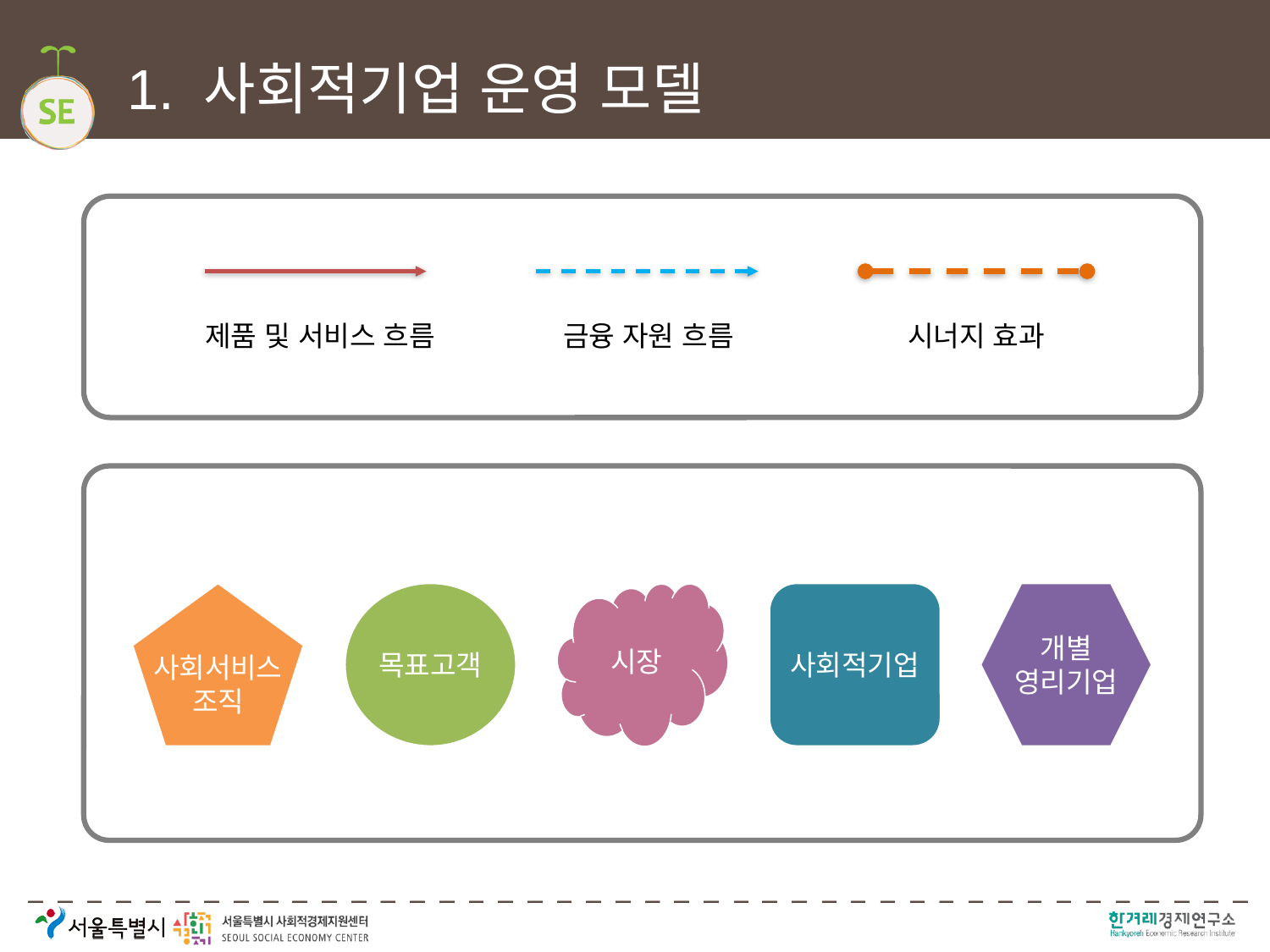

# 1. 사회적기업 운영 모델

제품 및 서비스 흐름
금융 자원 흐름
시너지 효과

사회서비스
조직
목표고객
시장
사회적기업
개별
영리기업